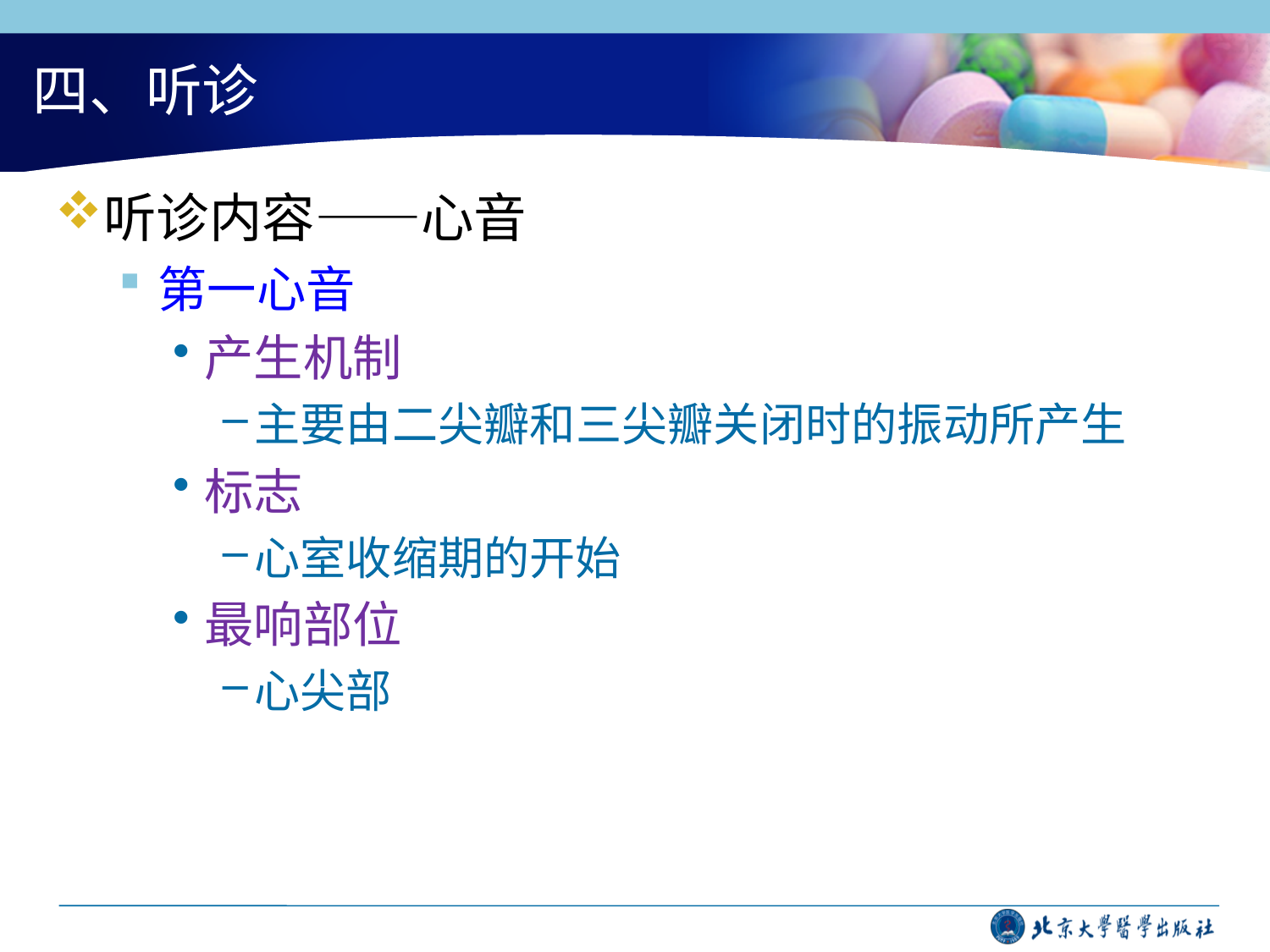

# 四、听诊
听诊内容——心音
第一心音
产生机制
主要由二尖瓣和三尖瓣关闭时的振动所产生
标志
心室收缩期的开始
最响部位
心尖部